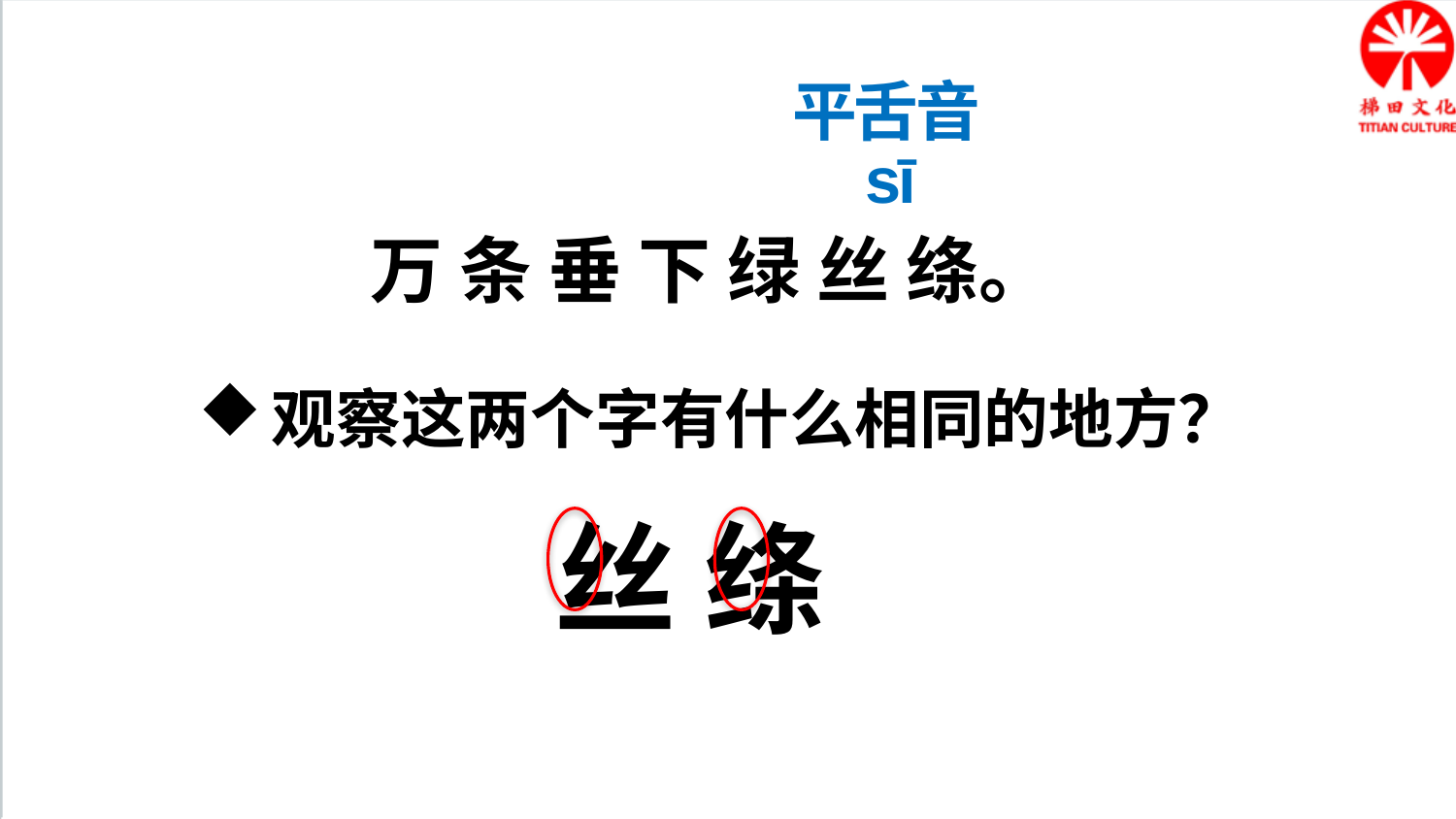

平舌音
sī
万 条 垂 下 绿 丝 绦。
观察这两个字有什么相同的地方？
丝 绦